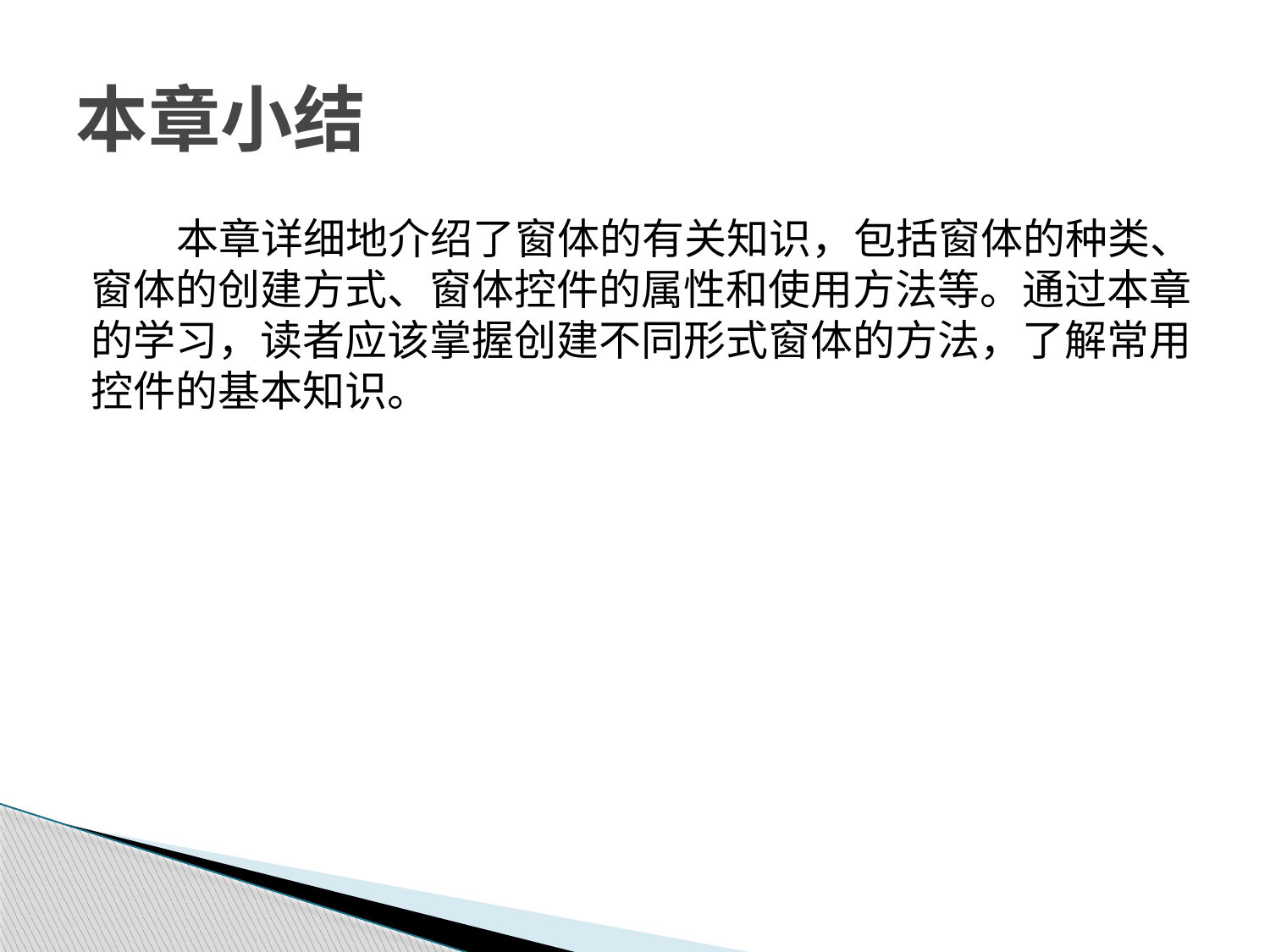

# 本章小结
本章详细地介绍了窗体的有关知识，包括窗体的种类、窗体的创建方式、窗体控件的属性和使用方法等。通过本章的学习，读者应该掌握创建不同形式窗体的方法，了解常用控件的基本知识。